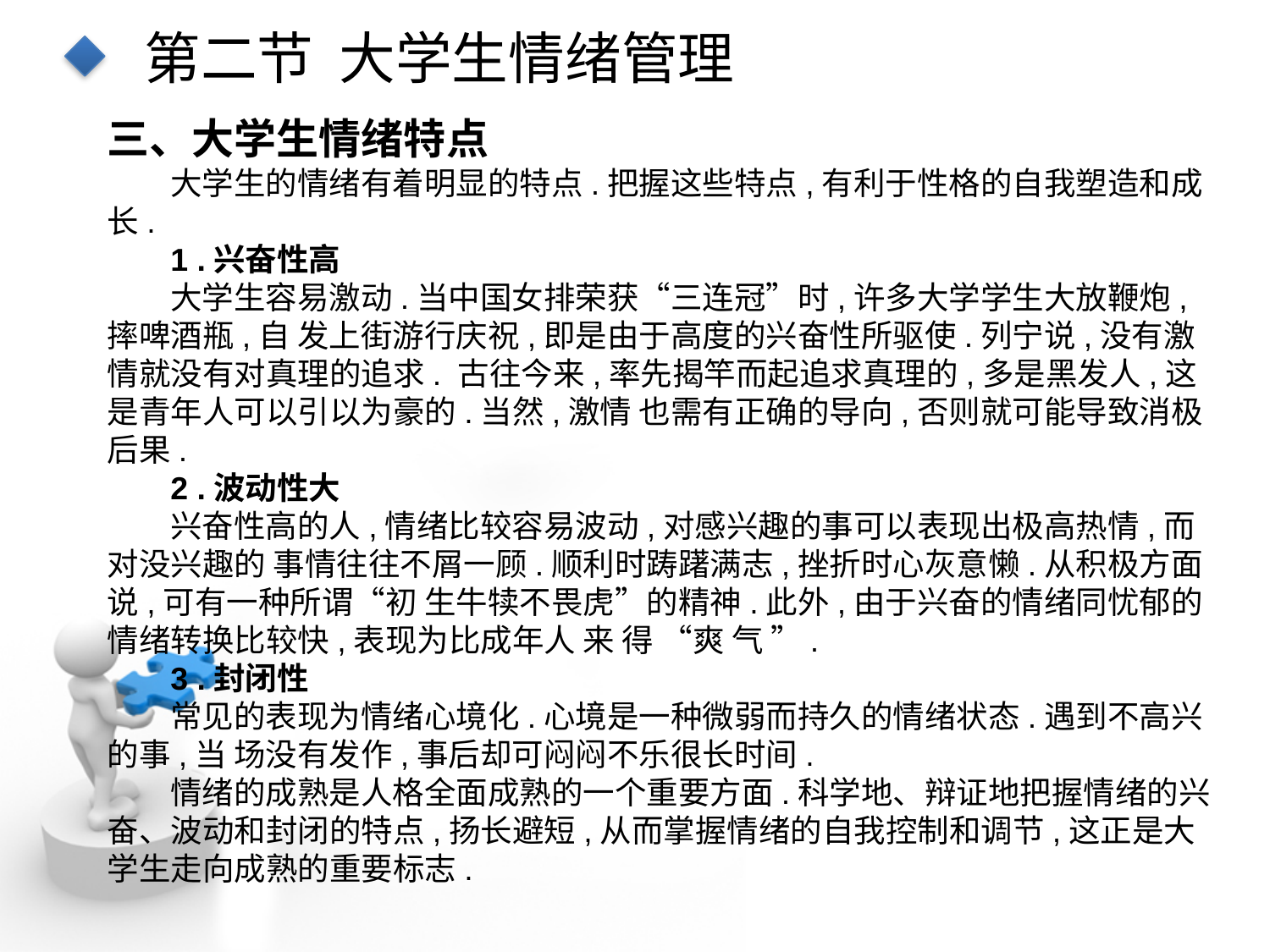

第二节  大学生情绪管理

三、大学生情绪特点
大学生的情绪有着明显的特点.把握这些特点,有利于性格的自我塑造和成长.
1 .兴奋性高
大学生容易激动.当中国女排荣获“三连冠”时,许多大学学生大放鞭炮,摔啤酒瓶,自 发上街游行庆祝,即是由于高度的兴奋性所驱使.列宁说,没有激情就没有对真理的追求. 古往今来,率先揭竿而起追求真理的,多是黑发人,这是青年人可以引以为豪的.当然,激情 也需有正确的导向,否则就可能导致消极后果.
2 .波动性大
兴奋性高的人,情绪比较容易波动,对感兴趣的事可以表现出极高热情,而对没兴趣的 事情往往不屑一顾.顺利时踌躇满志,挫折时心灰意懒.从积极方面说,可有一种所谓“初 生牛犊不畏虎”的精神.此外,由于兴奋的情绪同忧郁的情绪转换比较快,表现为比成年人 来 得 “爽 气 ”.
3 .封闭性
常见的表现为情绪心境化.心境是一种微弱而持久的情绪状态.遇到不高兴的事,当 场没有发作,事后却可闷闷不乐很长时间.
情绪的成熟是人格全面成熟的一个重要方面.科学地、辩证地把握情绪的兴奋、波动和封闭的特点,扬长避短,从而掌握情绪的自我控制和调节,这正是大学生走向成熟的重要标志.

点击添加文本
点击添加文本
点击添加文本
点击添加文本